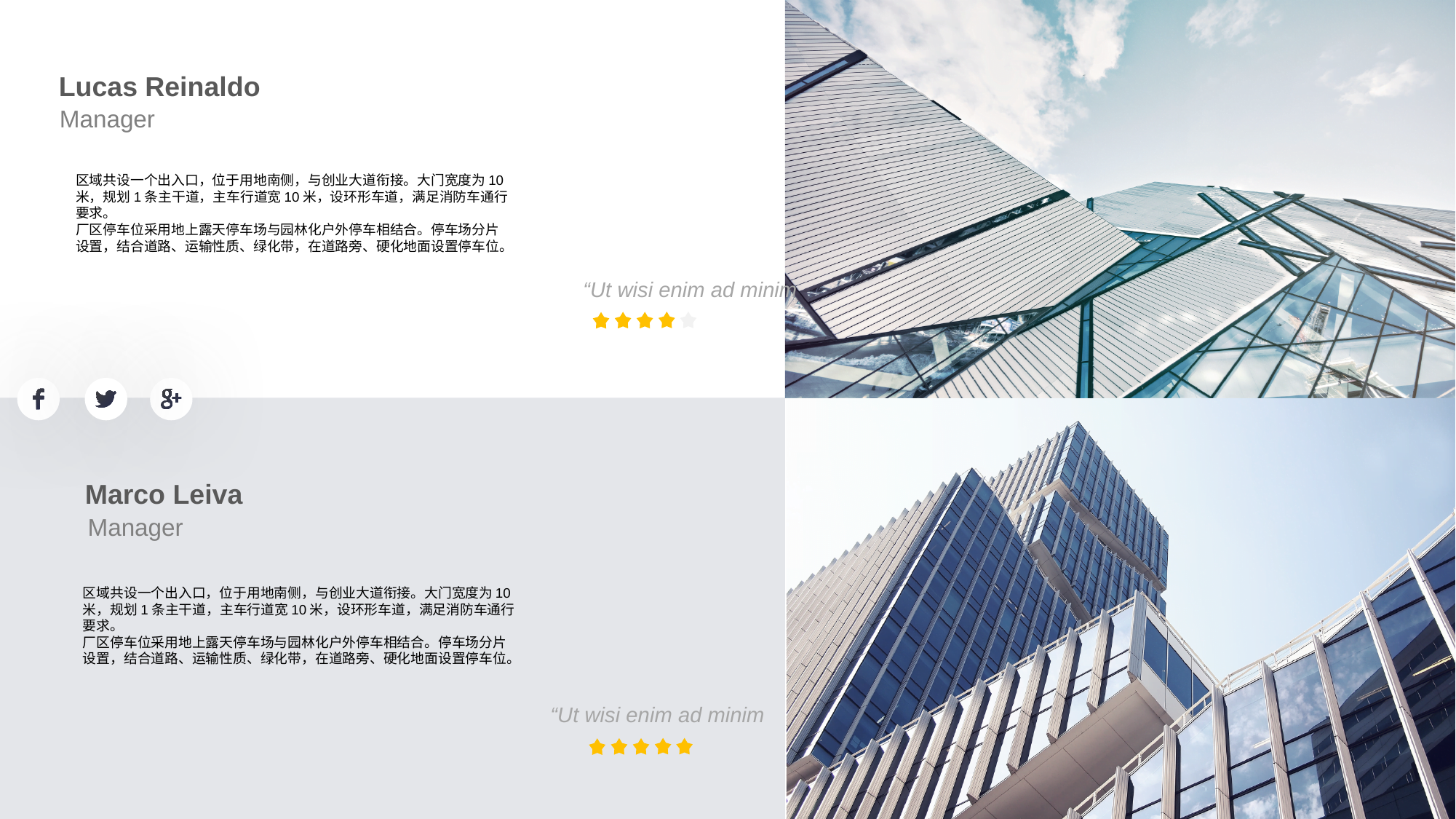

Lucas Reinaldo
Manager
区域共设一个出入口，位于用地南侧，与创业大道衔接。大门宽度为10米，规划1条主干道，主车行道宽10米，设环形车道，满足消防车通行要求。
厂区停车位采用地上露天停车场与园林化户外停车相结合。停车场分片设置，结合道路、运输性质、绿化带，在道路旁、硬化地面设置停车位。

“Ut wisi enim ad minim

Marco Leiva
Manager
区域共设一个出入口，位于用地南侧，与创业大道衔接。大门宽度为10米，规划1条主干道，主车行道宽10米，设环形车道，满足消防车通行要求。
厂区停车位采用地上露天停车场与园林化户外停车相结合。停车场分片设置，结合道路、运输性质、绿化带，在道路旁、硬化地面设置停车位。

“Ut wisi enim ad minim